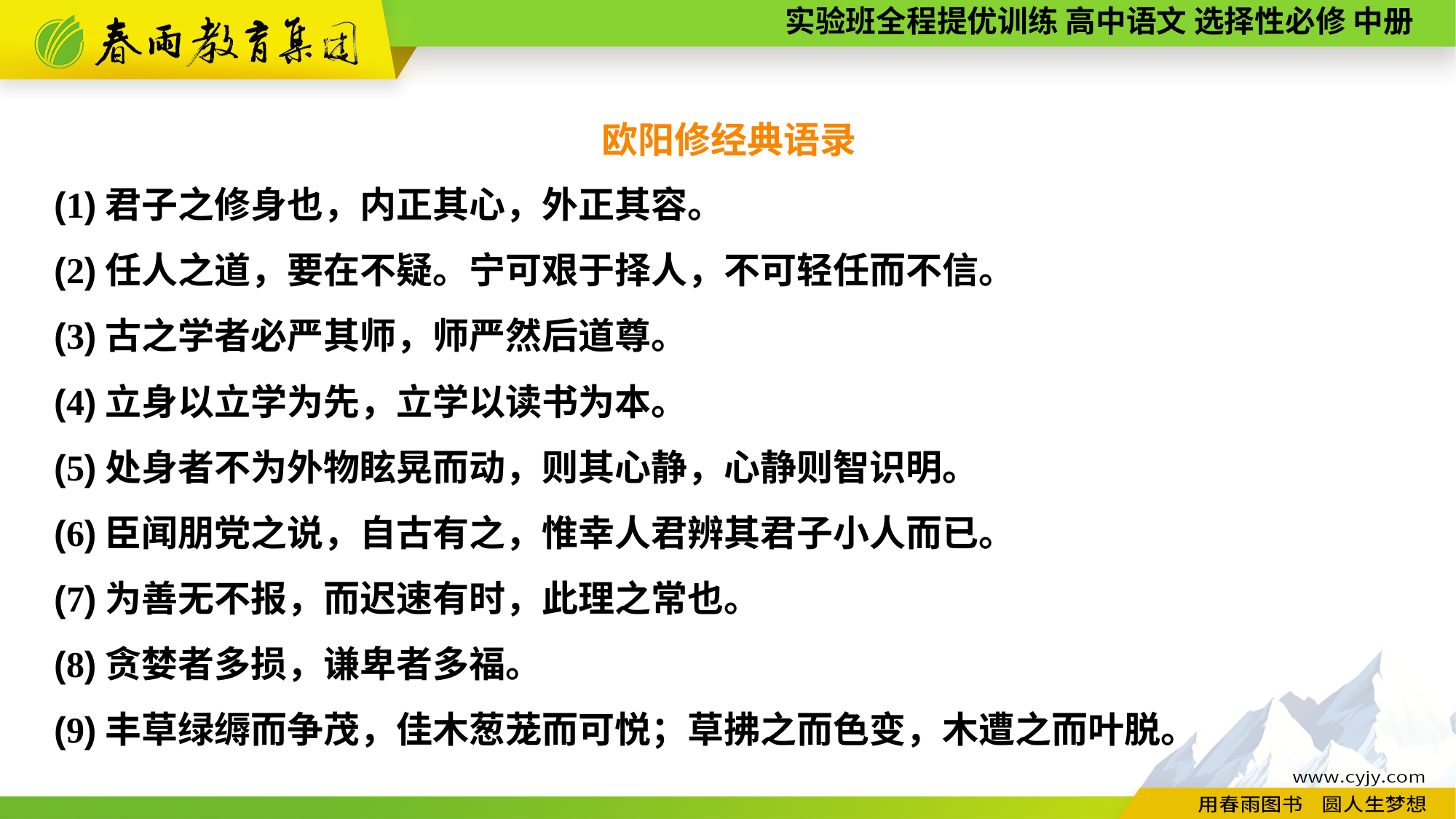

欧阳修经典语录
(1)君子之修身也，内正其心，外正其容。
(2)任人之道，要在不疑。宁可艰于择人，不可轻任而不信。
(3)古之学者必严其师，师严然后道尊。
(4)立身以立学为先，立学以读书为本。
(5)处身者不为外物眩晃而动，则其心静，心静则智识明。
(6)臣闻朋党之说，自古有之，惟幸人君辨其君子小人而已。
(7)为善无不报，而迟速有时，此理之常也。
(8)贪婪者多损，谦卑者多福。
(9)丰草绿缛而争茂，佳木葱茏而可悦；草拂之而色变，木遭之而叶脱。